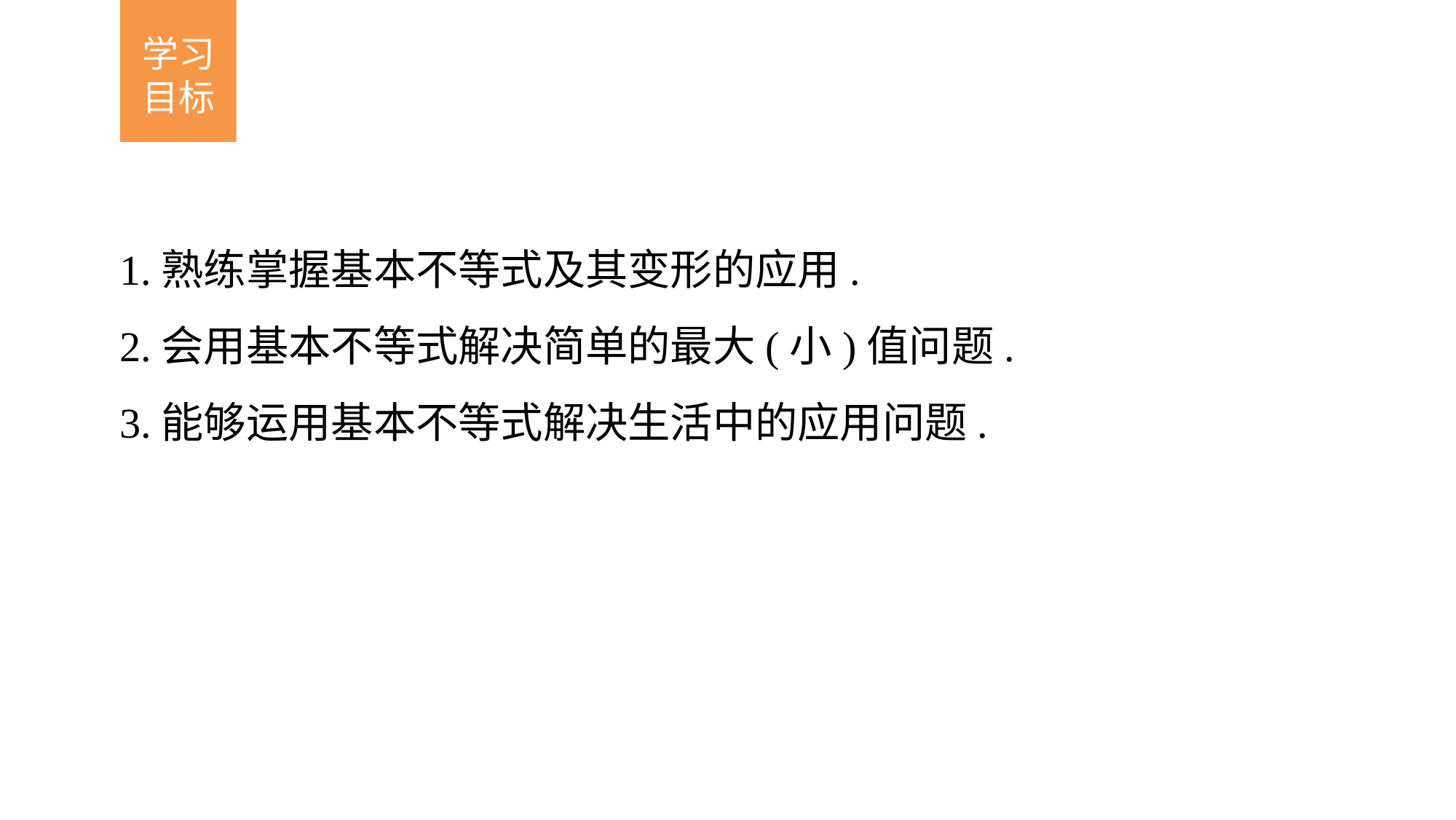

学习目标
1.熟练掌握基本不等式及其变形的应用.
2.会用基本不等式解决简单的最大(小)值问题.
3.能够运用基本不等式解决生活中的应用问题.